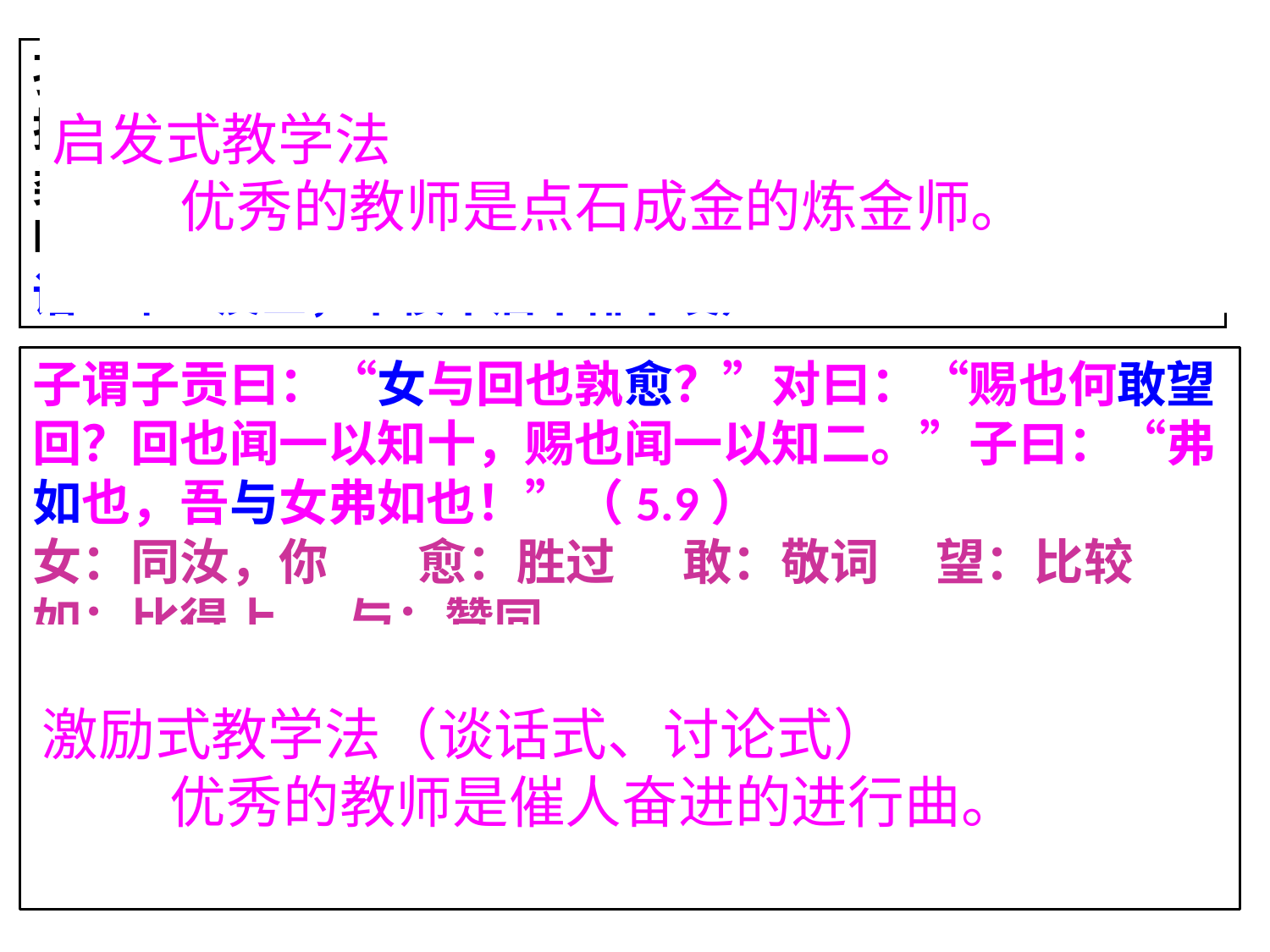

启发式教学法
         优秀的教师是点石成金的炼金师。

孔子认为老师应该把握住施教的火候（愤则启，悱则发），抓住时机启发，让学生自己去思考和琢磨，举一反三，触类旁通，融会贯通。如果不能举一反三，融会贯通，则说明还未学到家，就不能再教他其他的了。（来自本章的成语：举一反三，不愤不启不悱不发）
子谓子贡曰：“女与回也孰愈？”对曰：“赐也何敢望回？回也闻一以知十，赐也闻一以知二。”子曰：“弗如也，吾与女弗如也！”（5.9）
女：同汝，你        愈：胜过      敢：敬词     望：比较
如：比得上      与：赞同
         孔子对子贡说：“你和颜回相比，个强一些？”子贡回答说：“我怎么敢和颜回相比呢？颜回他听到一件事就可以推知十件事；我呢，听到一件事，只能推知两件事。”孔子说：“赶不上他，我同意你的说法，赶不上他。”
（成语  闻一知十）

激励式教学法（谈话式、讨论式）
         优秀的教师是催人奋进的进行曲。